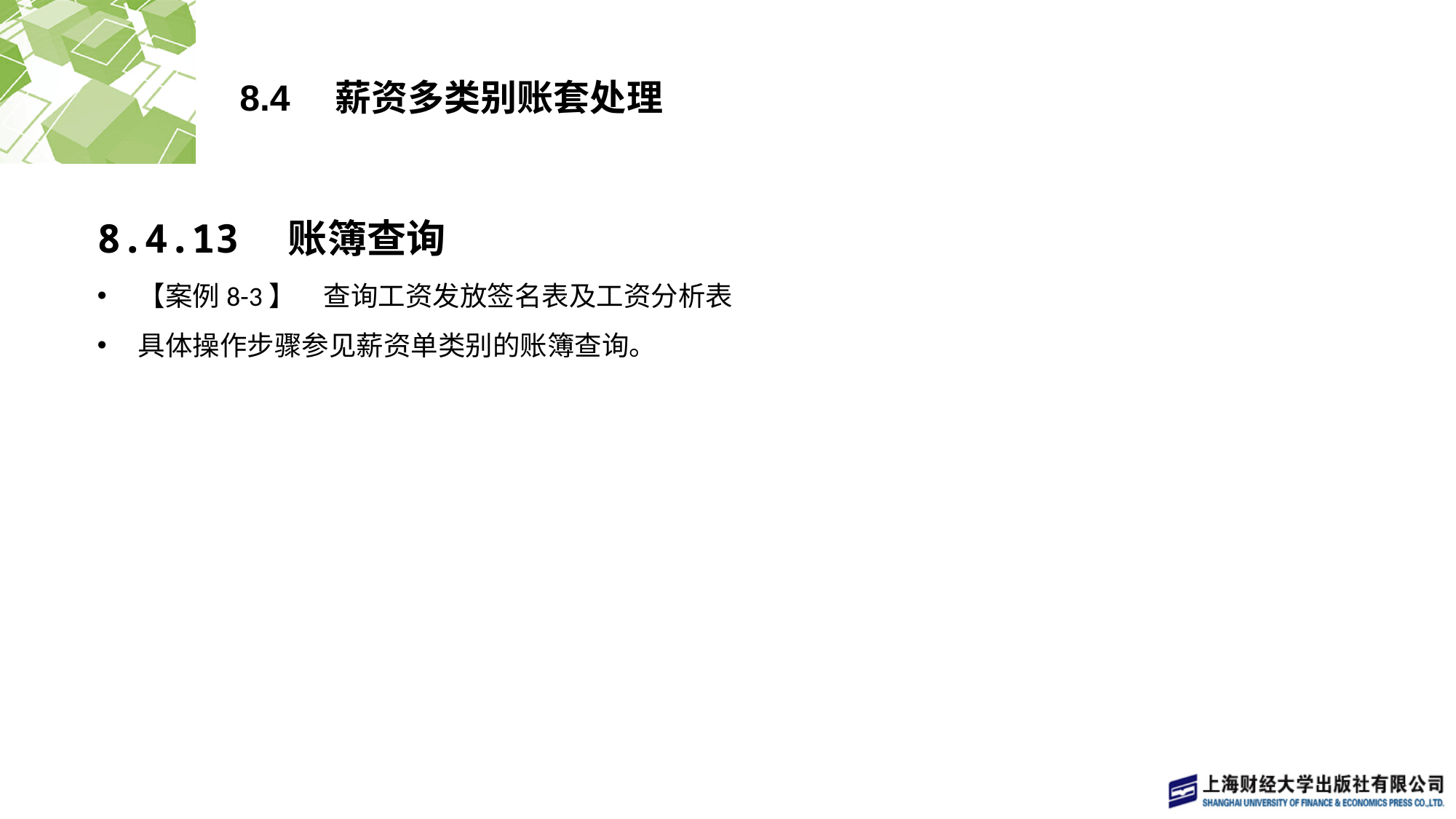

# 8.4　薪资多类别账套处理
8.4.13　账簿查询
【案例8-3】　查询工资发放签名表及工资分析表
具体操作步骤参见薪资单类别的账簿查询。